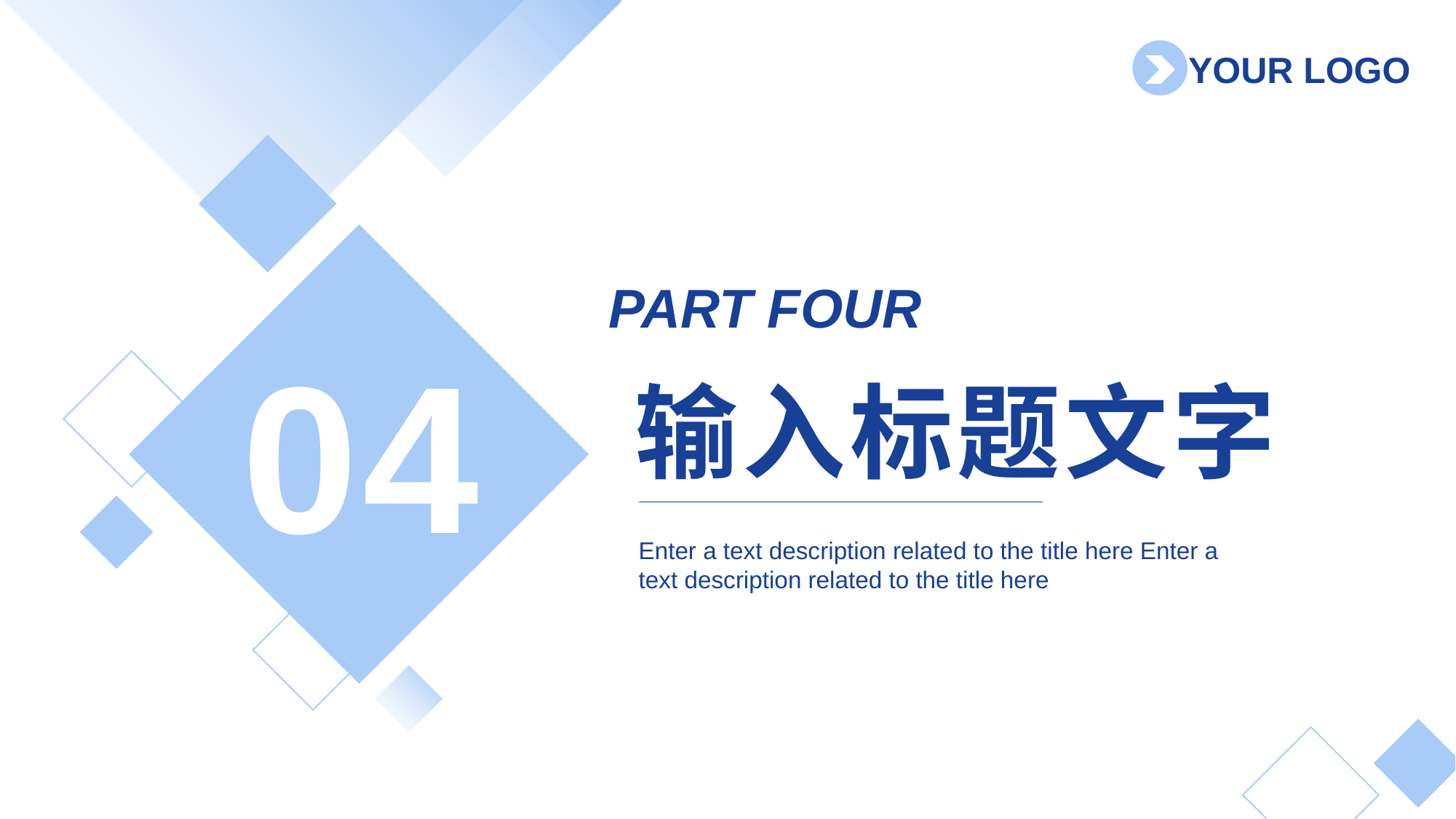

YOUR LOGO

PART FOUR
04
输入标题文字
Enter a text description related to the title here Enter a text description related to the title here